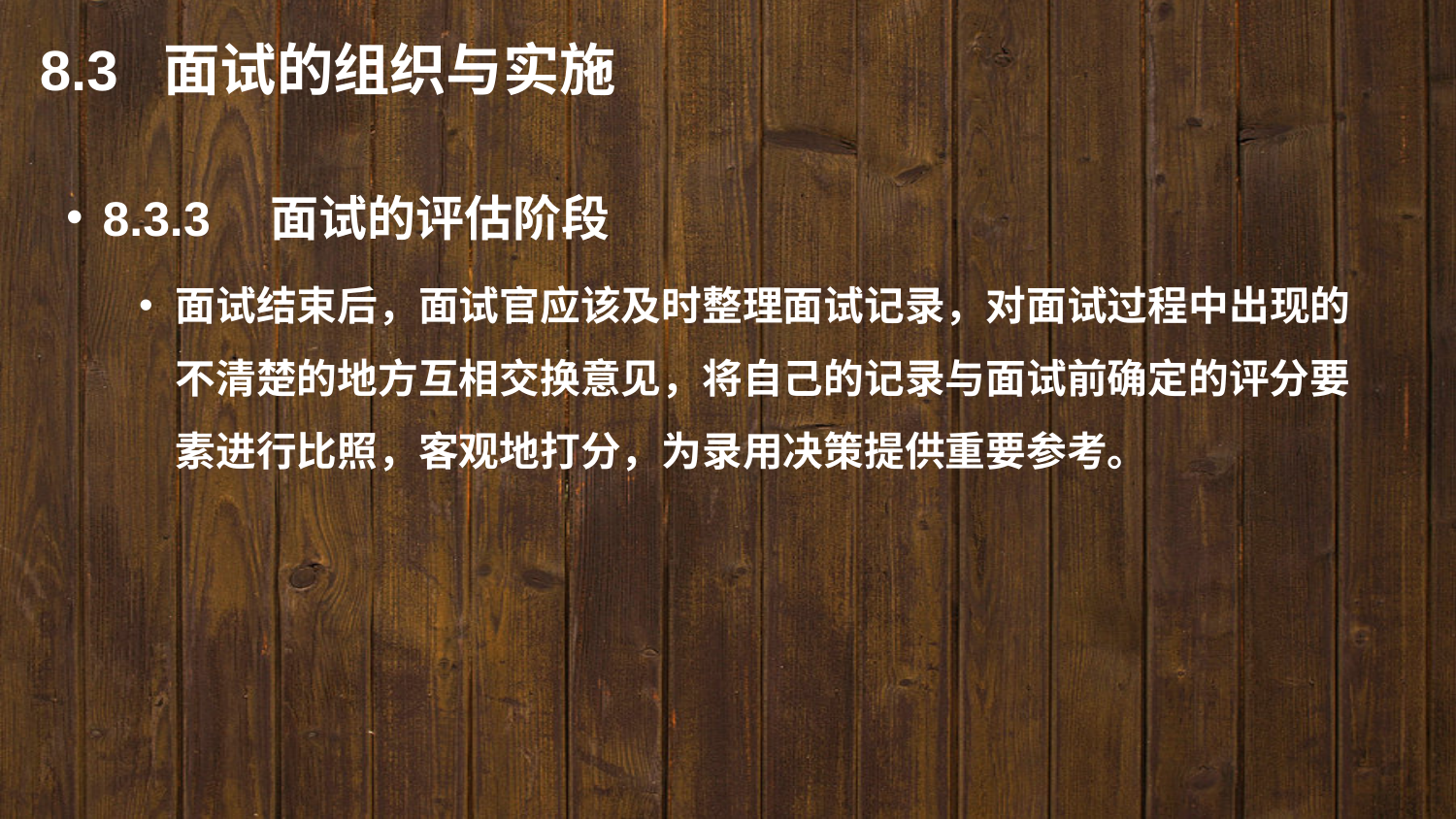

8.3  面试的组织与实施
8.3.3　面试的评估阶段
面试结束后，面试官应该及时整理面试记录，对面试过程中出现的不清楚的地方互相交换意见，将自己的记录与面试前确定的评分要素进行比照，客观地打分，为录用决策提供重要参考。